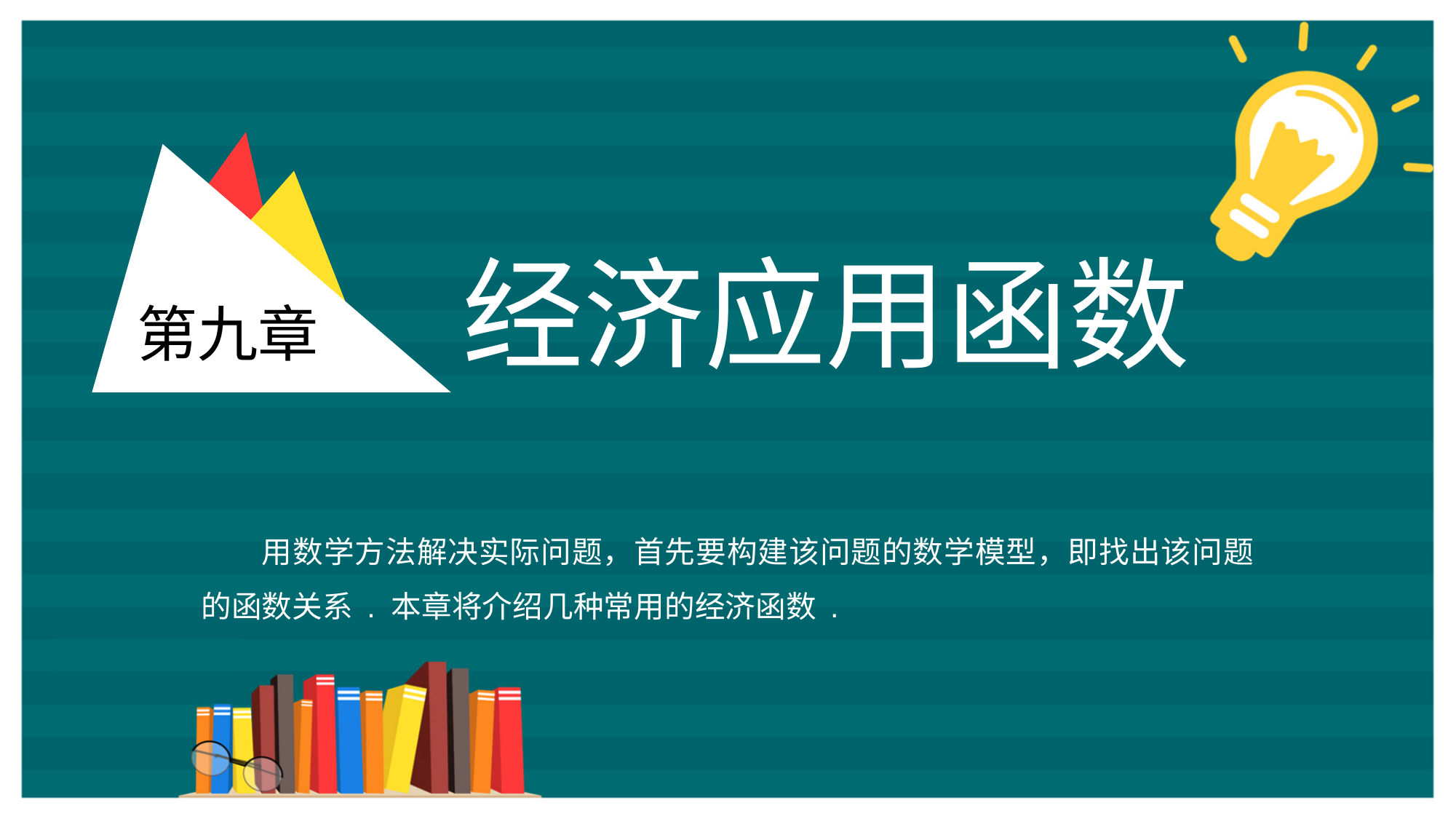

第九章
经济应用函数
用数学方法解决实际问题，首先要构建该问题的数学模型，即找出该问题的函数关系 . 本章将介绍几种常用的经济函数 .